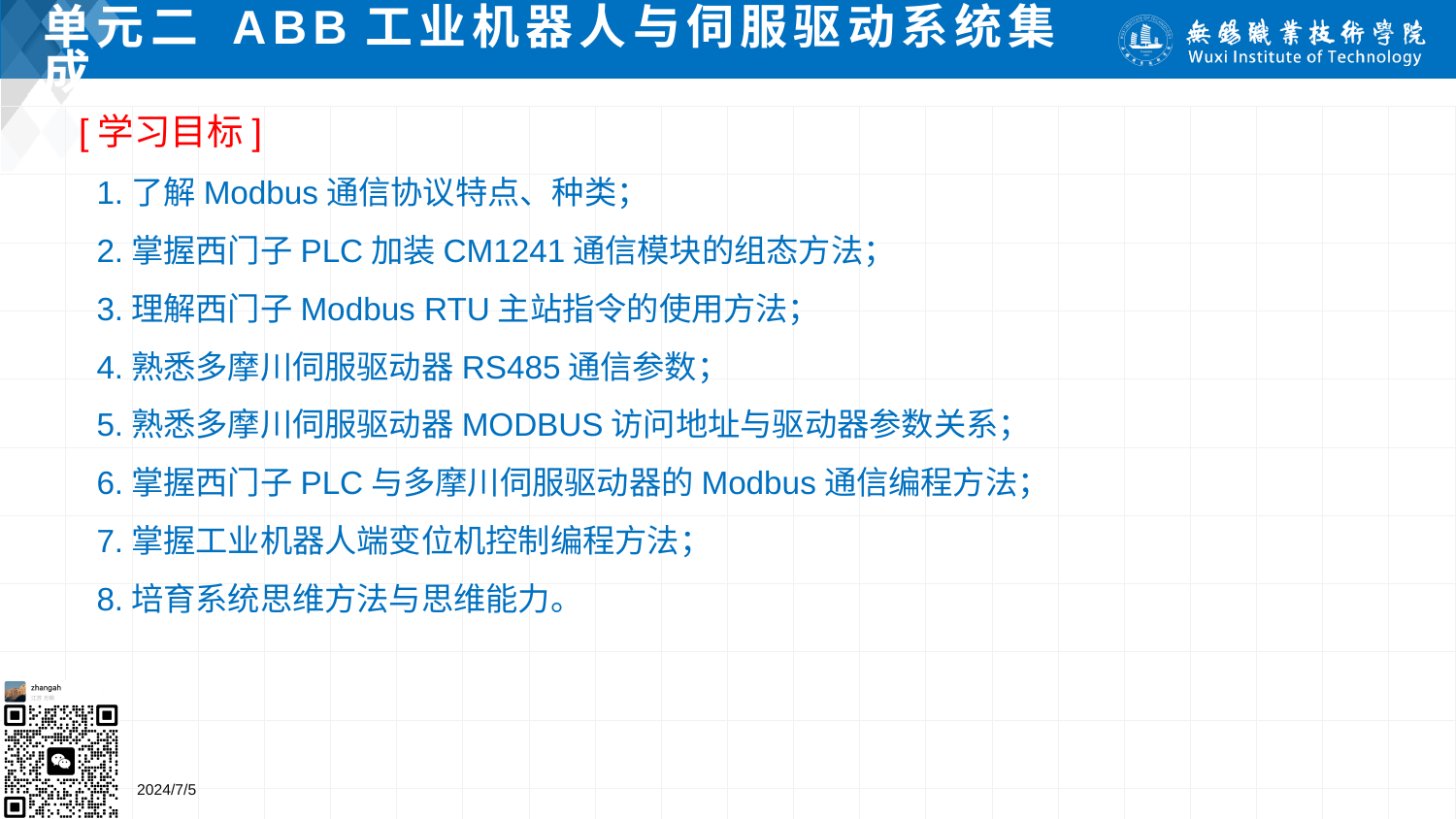

# 单元二 ABB工业机器人与伺服驱动系统集成
[学习目标]
  1.了解Modbus通信协议特点、种类；
  2.掌握西门子PLC加装CM1241通信模块的组态方法；
  3.理解西门子Modbus RTU主站指令的使用方法；
  4.熟悉多摩川伺服驱动器RS485通信参数；
  5.熟悉多摩川伺服驱动器MODBUS访问地址与驱动器参数关系；
  6.掌握西门子PLC与多摩川伺服驱动器的Modbus通信编程方法；
  7.掌握工业机器人端变位机控制编程方法；
  8.培育系统思维方法与思维能力。

2024/7/5